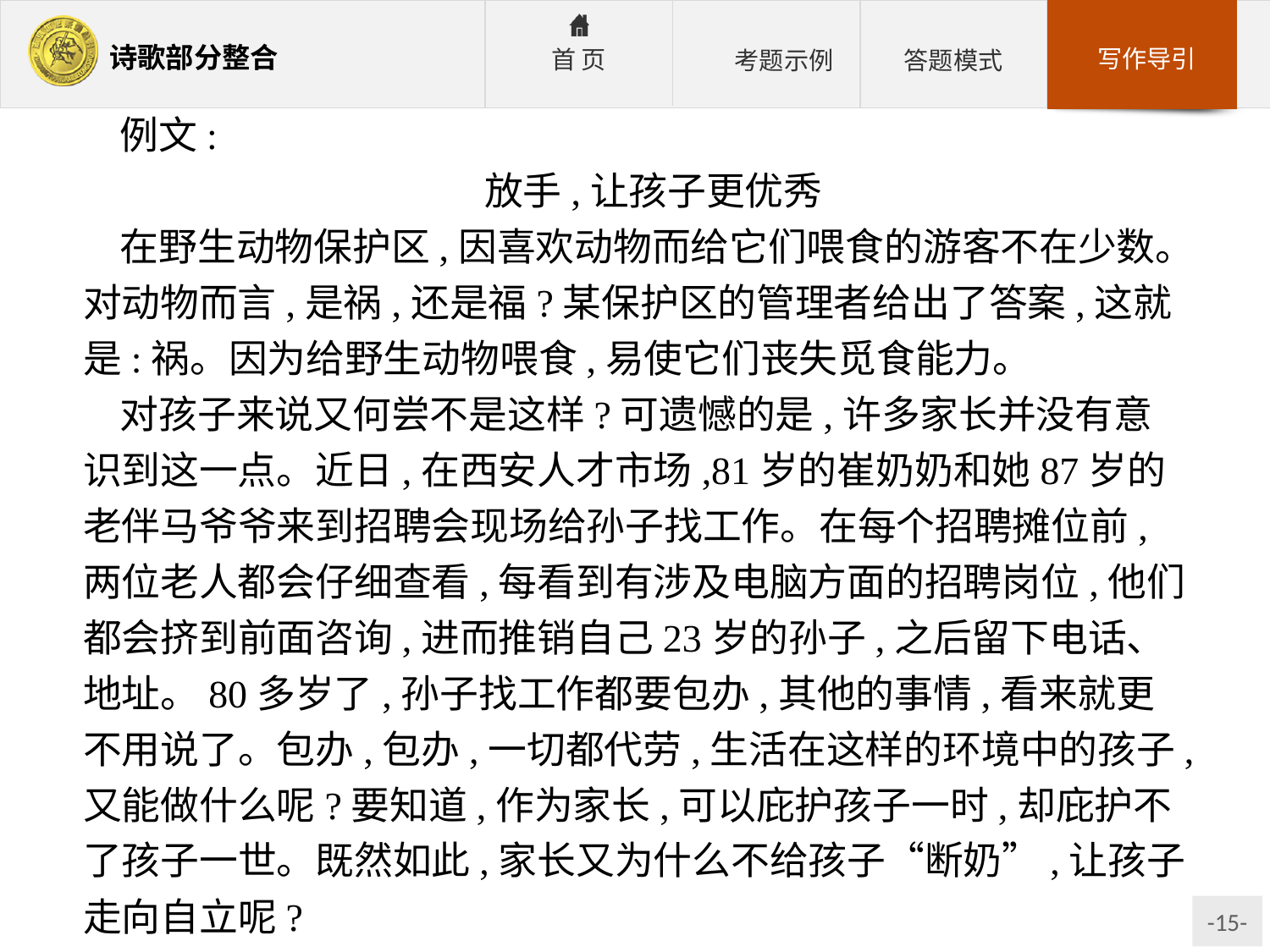

例文:
放手,让孩子更优秀
在野生动物保护区,因喜欢动物而给它们喂食的游客不在少数。对动物而言,是祸,还是福?某保护区的管理者给出了答案,这就是:祸。因为给野生动物喂食,易使它们丧失觅食能力。
对孩子来说又何尝不是这样?可遗憾的是,许多家长并没有意识到这一点。近日,在西安人才市场,81岁的崔奶奶和她87岁的老伴马爷爷来到招聘会现场给孙子找工作。在每个招聘摊位前,两位老人都会仔细查看,每看到有涉及电脑方面的招聘岗位,他们都会挤到前面咨询,进而推销自己23岁的孙子,之后留下电话、地址。80多岁了,孙子找工作都要包办,其他的事情,看来就更不用说了。包办,包办,一切都代劳,生活在这样的环境中的孩子,又能做什么呢?要知道,作为家长,可以庇护孩子一时,却庇护不了孩子一世。既然如此,家长又为什么不给孩子“断奶”,让孩子走向自立呢?